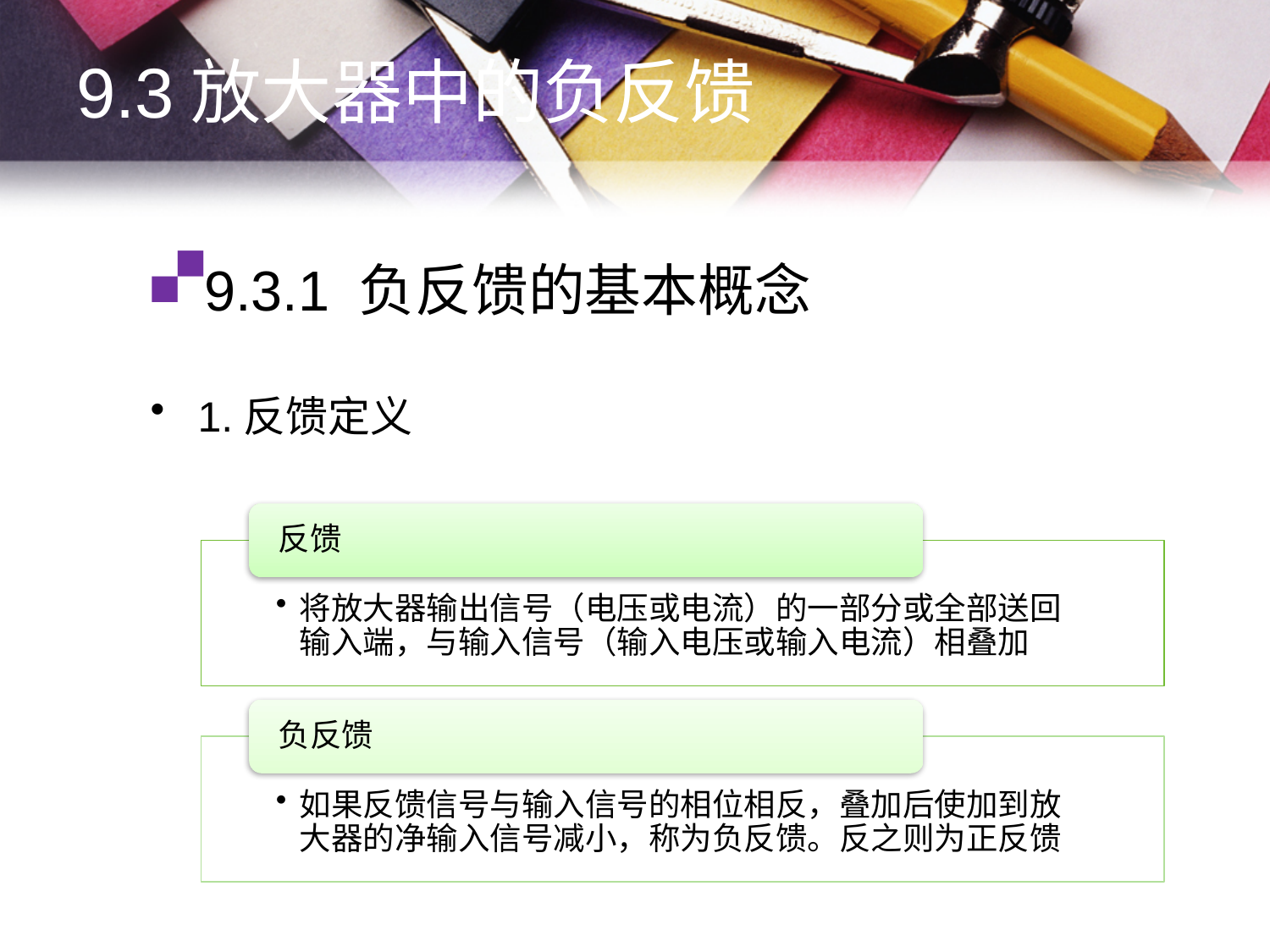

9.3放大器中的负反馈

# 9.3.1 负反馈的基本概念
1.反馈定义
将放大器输出信号（电压或电流）的一部分或全部送回输入端，与输入信号（输入电压或输入电流）相叠加
反馈
如果反馈信号与输入信号的相位相反，叠加后使加到放大器的净输入信号减小，称为负反馈。反之则为正反馈
负反馈